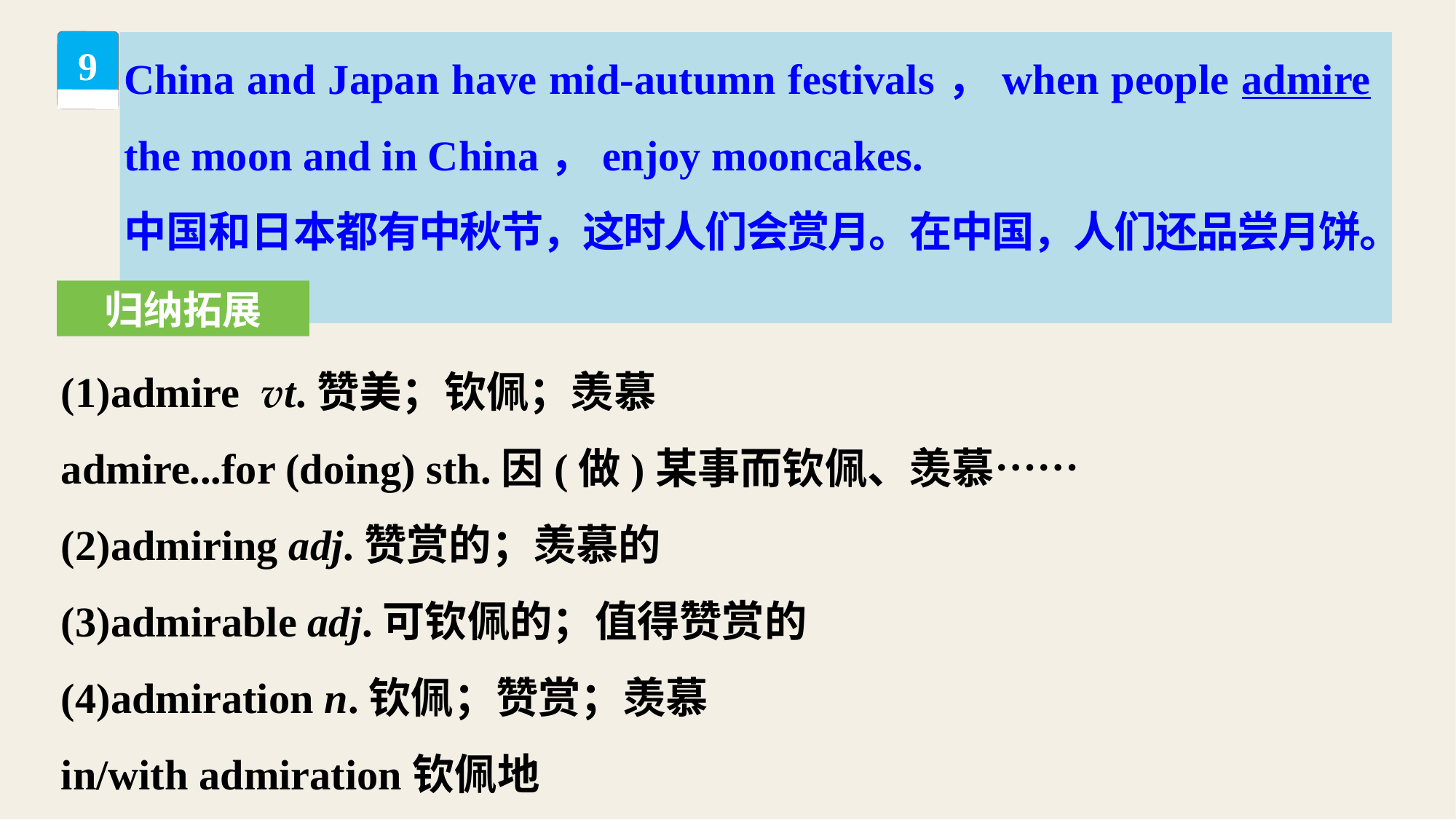

China and Japan have mid-autumn festivals，when people admire the moon and in China，enjoy mooncakes.
中国和日本都有中秋节，这时人们会赏月。在中国，人们还品尝月饼。

9

归纳拓展
(1)admire  vt.赞美；钦佩；羡慕
admire...for (doing) sth.因(做)某事而钦佩、羡慕……
(2)admiring adj.赞赏的；羡慕的
(3)admirable adj.可钦佩的；值得赞赏的
(4)admiration n.钦佩；赞赏；羡慕
in/with admiration钦佩地